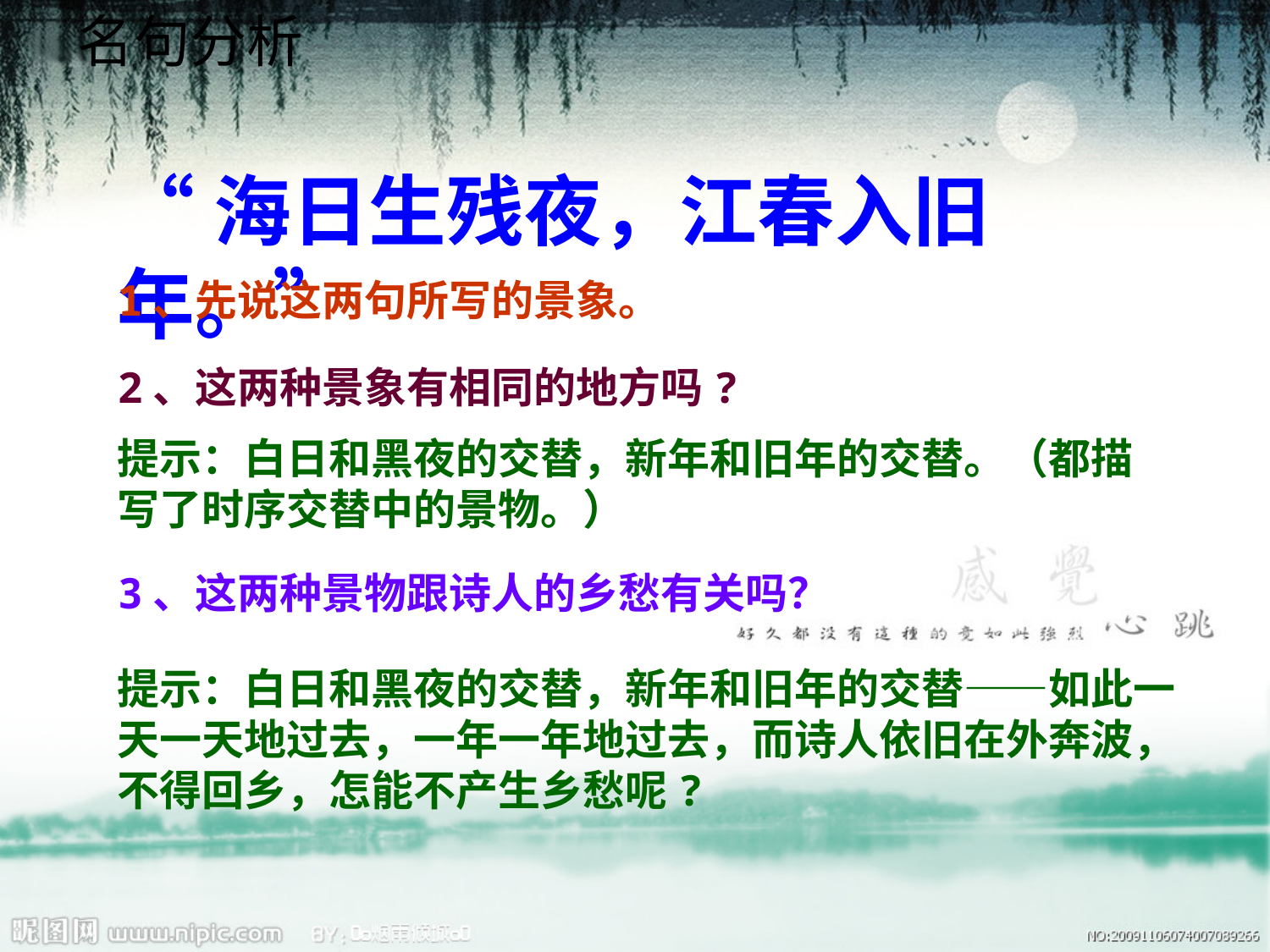

名句分析

“海日生残夜，江春入旧年。”

1、先说这两句所写的景象。
2、这两种景象有相同的地方吗?
提示：白日和黑夜的交替，新年和旧年的交替。（都描写了时序交替中的景物。）
3、这两种景物跟诗人的乡愁有关吗？
提示：白日和黑夜的交替，新年和旧年的交替——如此一天一天地过去，一年一年地过去，而诗人依旧在外奔波，不得回乡，怎能不产生乡愁呢?